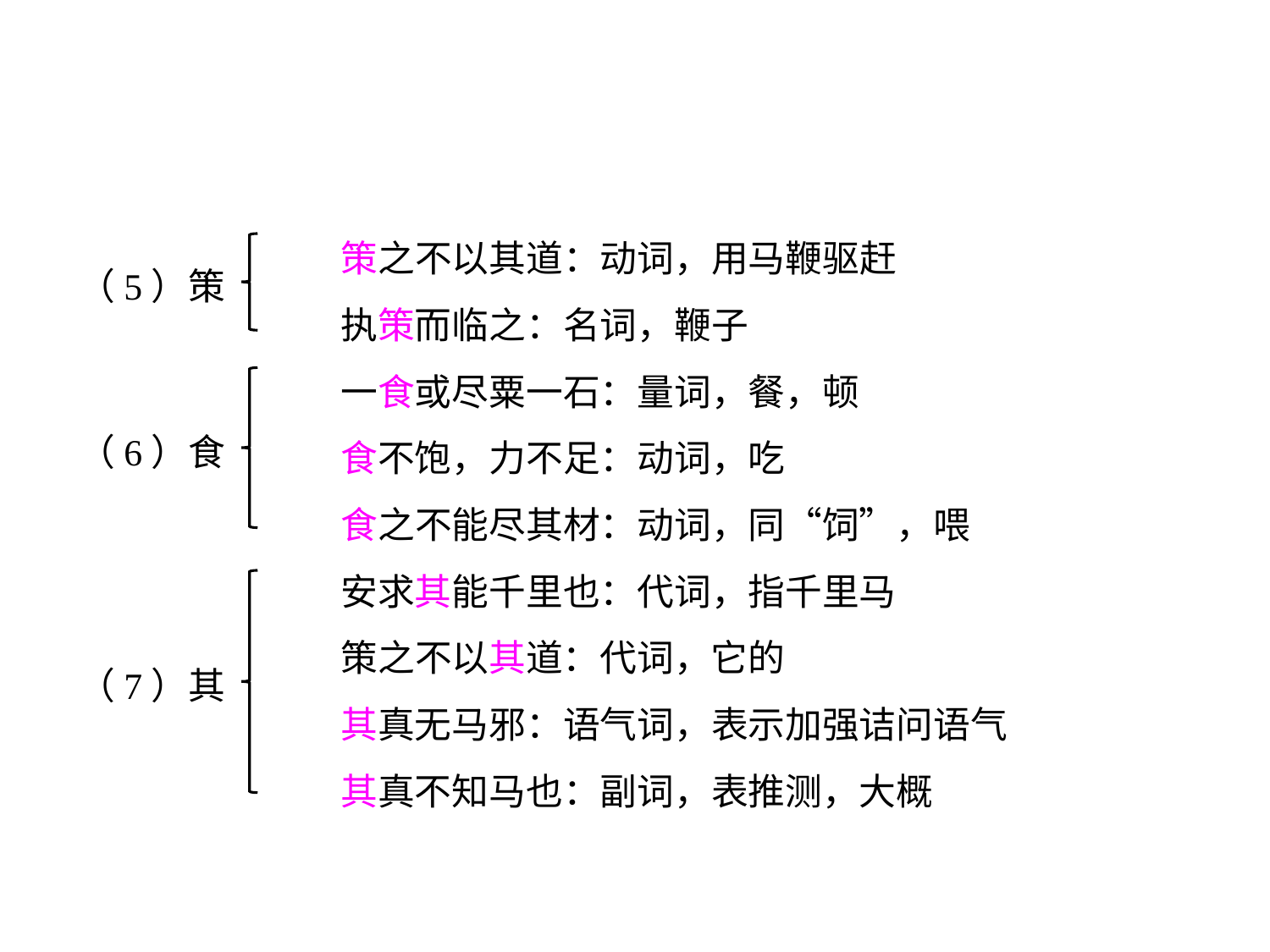

策之不以其道：动词，用马鞭驱赶
		执策而临之：名词，鞭子
		一食或尽粟一石：量词，餐，顿
		食不饱，力不足：动词，吃
		食之不能尽其材：动词，同“饲”，喂
		安求其能千里也：代词，指千里马
		策之不以其道：代词，它的
		其真无马邪：语气词，表示加强诘问语气
		其真不知马也：副词，表推测，大概

（5）策

（6）食

（7）其